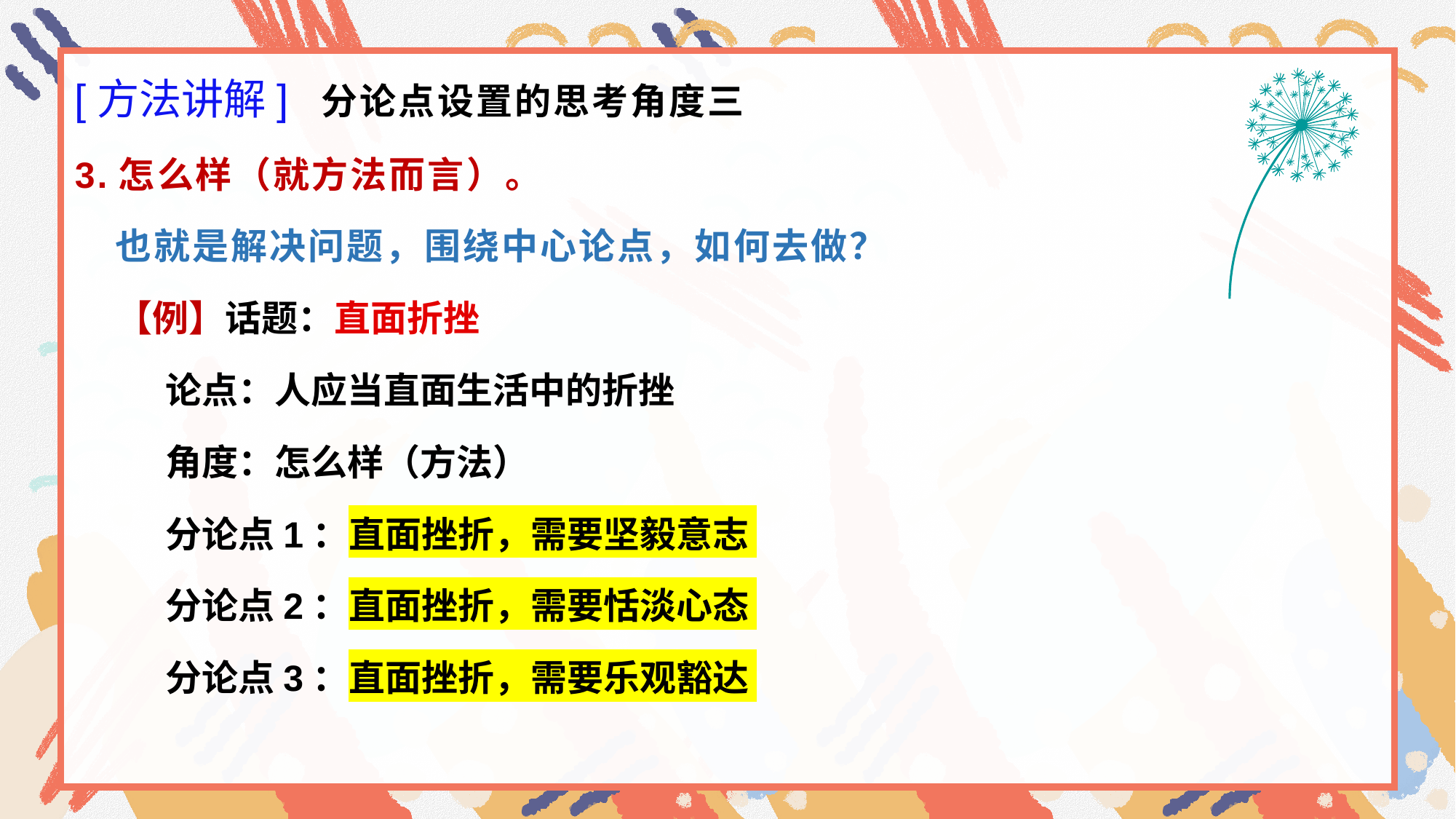

[方法讲解]  分论点设置的思考角度三
3.怎么样（就方法而言）。
   也就是解决问题，围绕中心论点，如何去做？
    【例】话题：直面折挫
          论点：人应当直面生活中的折挫
          角度：怎么样（方法）
          分论点1：直面挫折，需要坚毅意志
          分论点2：直面挫折，需要恬淡心态
          分论点3：直面挫折，需要乐观豁达